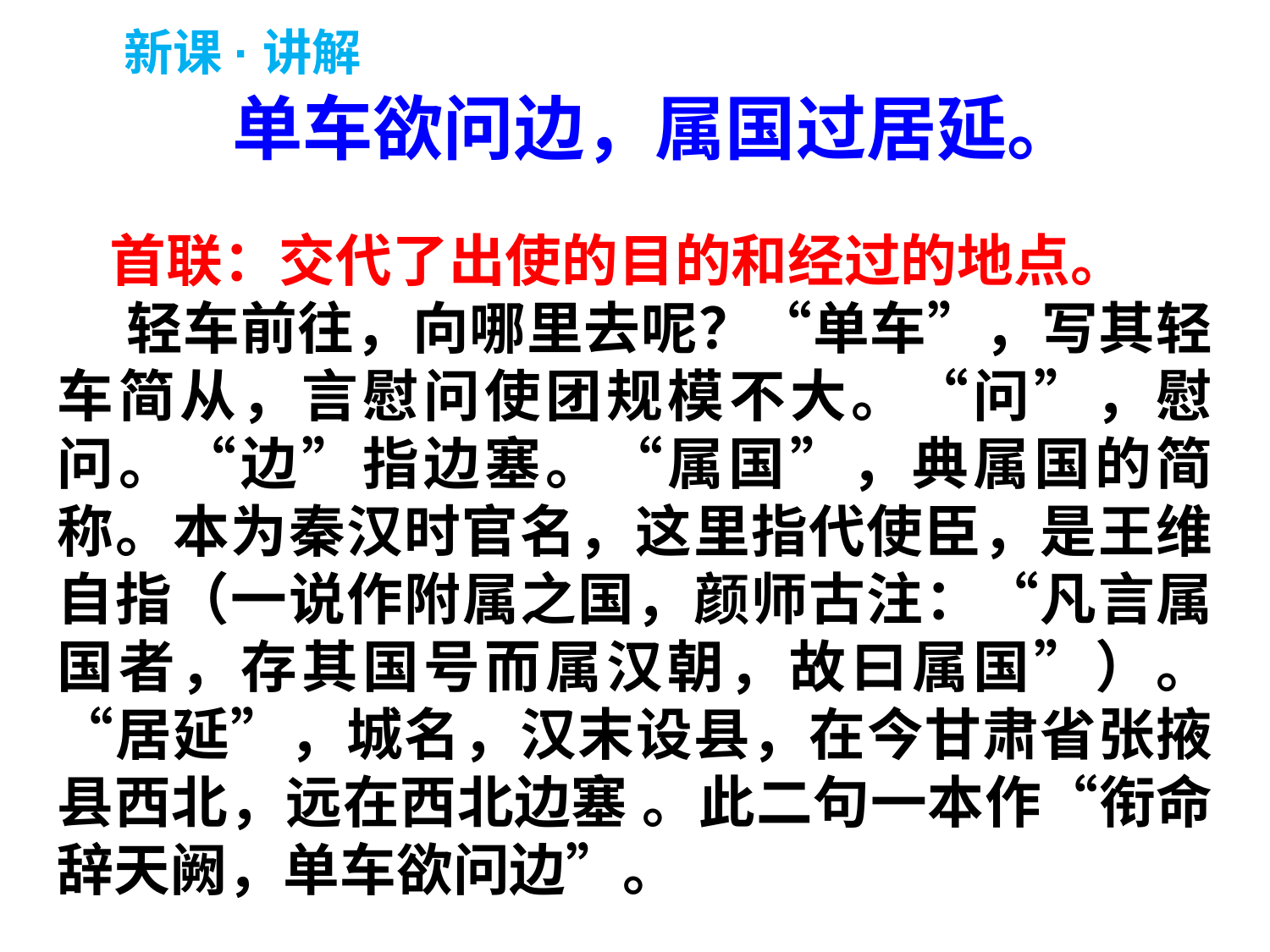

新课·讲解

单车欲问边，属国过居延。
   首联：交代了出使的目的和经过的地点。
    轻车前往，向哪里去呢？“单车”，写其轻车简从，言慰问使团规模不大。“问”，慰问。“边”指边塞。“属国”，典属国的简称。本为秦汉时官名，这里指代使臣，是王维自指（一说作附属之国，颜师古注：“凡言属国者，存其国号而属汉朝，故曰属国”）。“居延”，城名，汉末设县，在今甘肃省张掖县西北，远在西北边塞 。此二句一本作“衔命辞天阙，单车欲问边”。